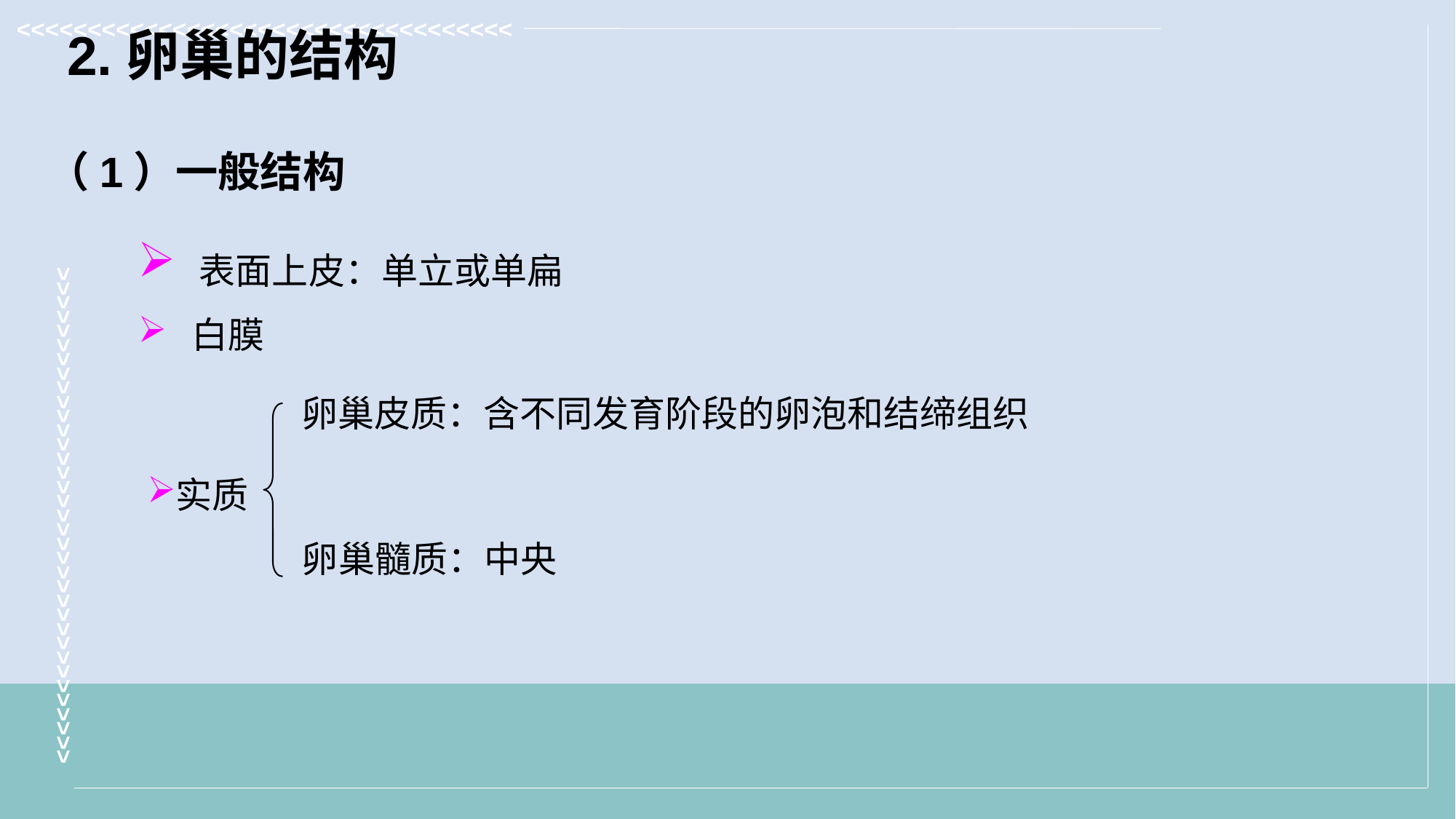

2.卵巢的结构
（1）一般结构
 表面上皮：单立或单扁
  白膜
卵巢皮质：含不同发育阶段的卵泡和结缔组织

实质
卵巢髓质：中央